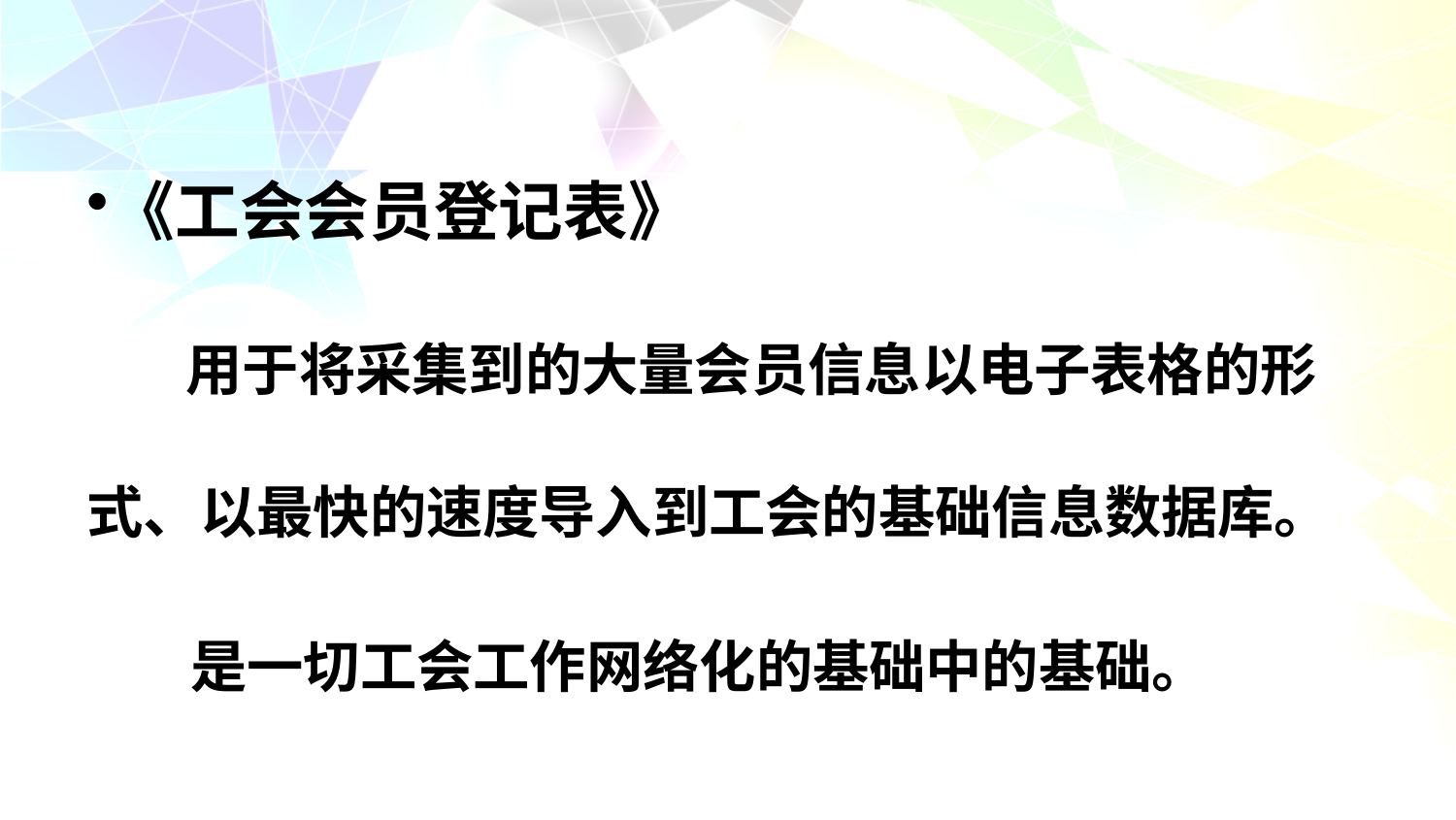

《工会会员登记表》
        用于将采集到的大量会员信息以电子表格的形式、以最快的速度导入到工会的基础信息数据库。
       是一切工会工作网络化的基础中的基础。